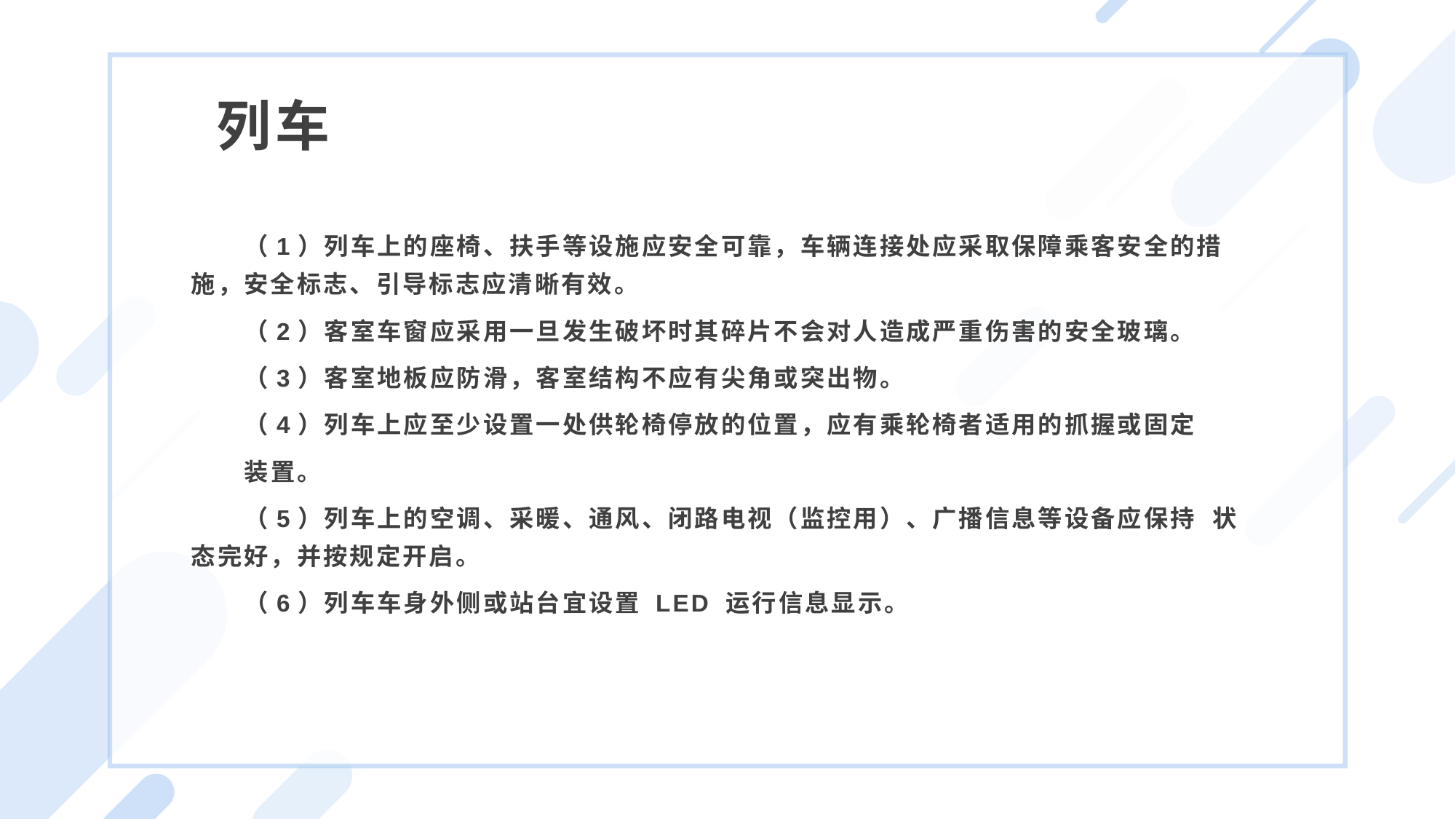

列车
（1）列车上的座椅、扶手等设施应安全可靠，车辆连接处应采取保障乘客安全的措施，安全标志、引导标志应清晰有效。
（2）客室车窗应采用一旦发生破坏时其碎片不会对人造成严重伤害的安全玻璃。
（3）客室地板应防滑，客室结构不应有尖角或突出物。
（4）列车上应至少设置一处供轮椅停放的位置，应有乘轮椅者适用的抓握或固定
装置。
（5）列车上的空调、采暖、通风、闭路电视（监控用）、广播信息等设备应保持  状态完好，并按规定开启。
（6）列车车身外侧或站台宜设置 LED 运行信息显示。